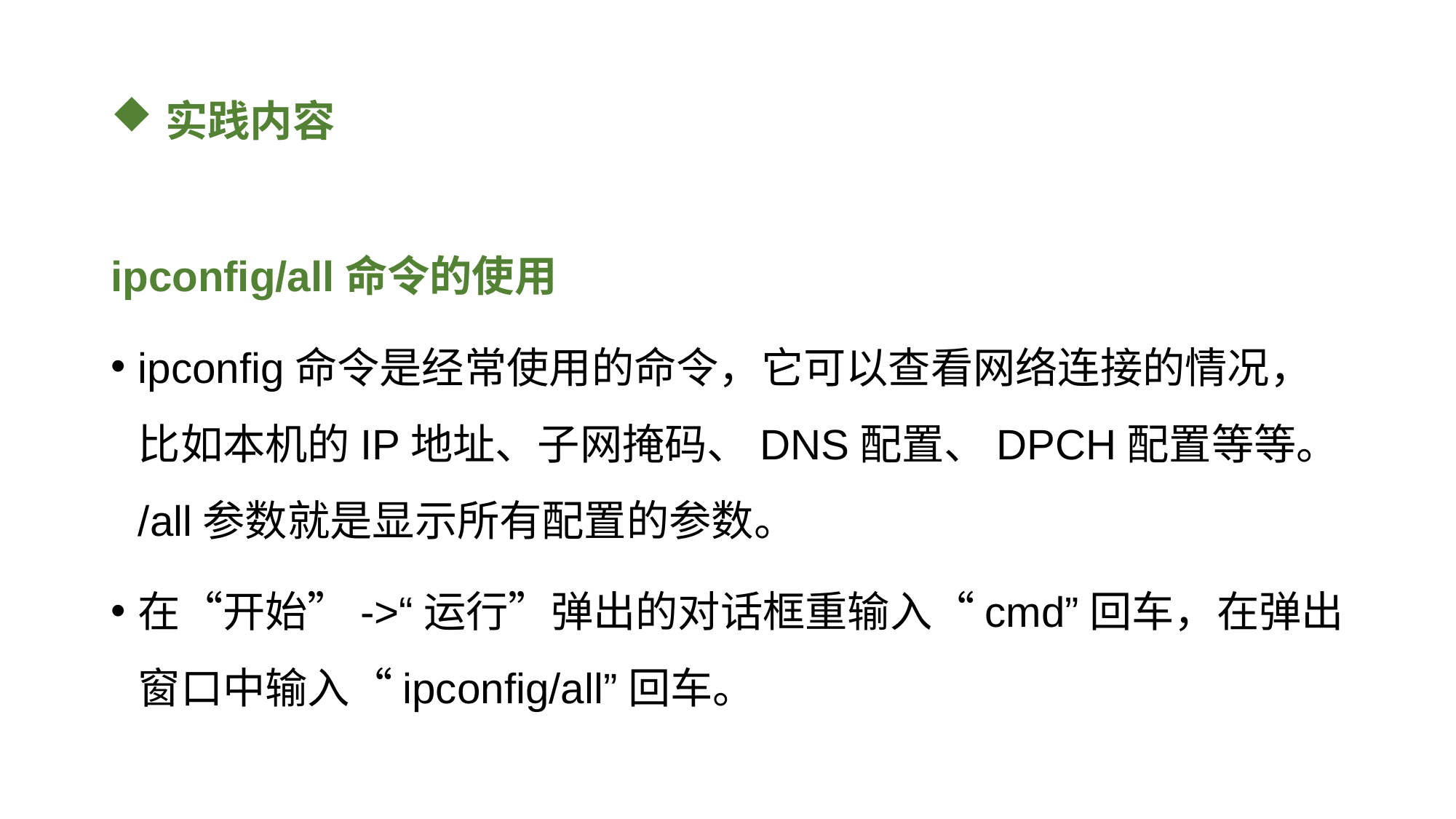

# 实践内容
ipconfig/all命令的使用
ipconfig命令是经常使用的命令，它可以查看网络连接的情况，比如本机的IP地址、子网掩码、DNS配置、DPCH配置等等。/all参数就是显示所有配置的参数。
在“开始”->“运行”弹出的对话框重输入“cmd”回车，在弹出窗口中输入“ipconfig/all”回车。